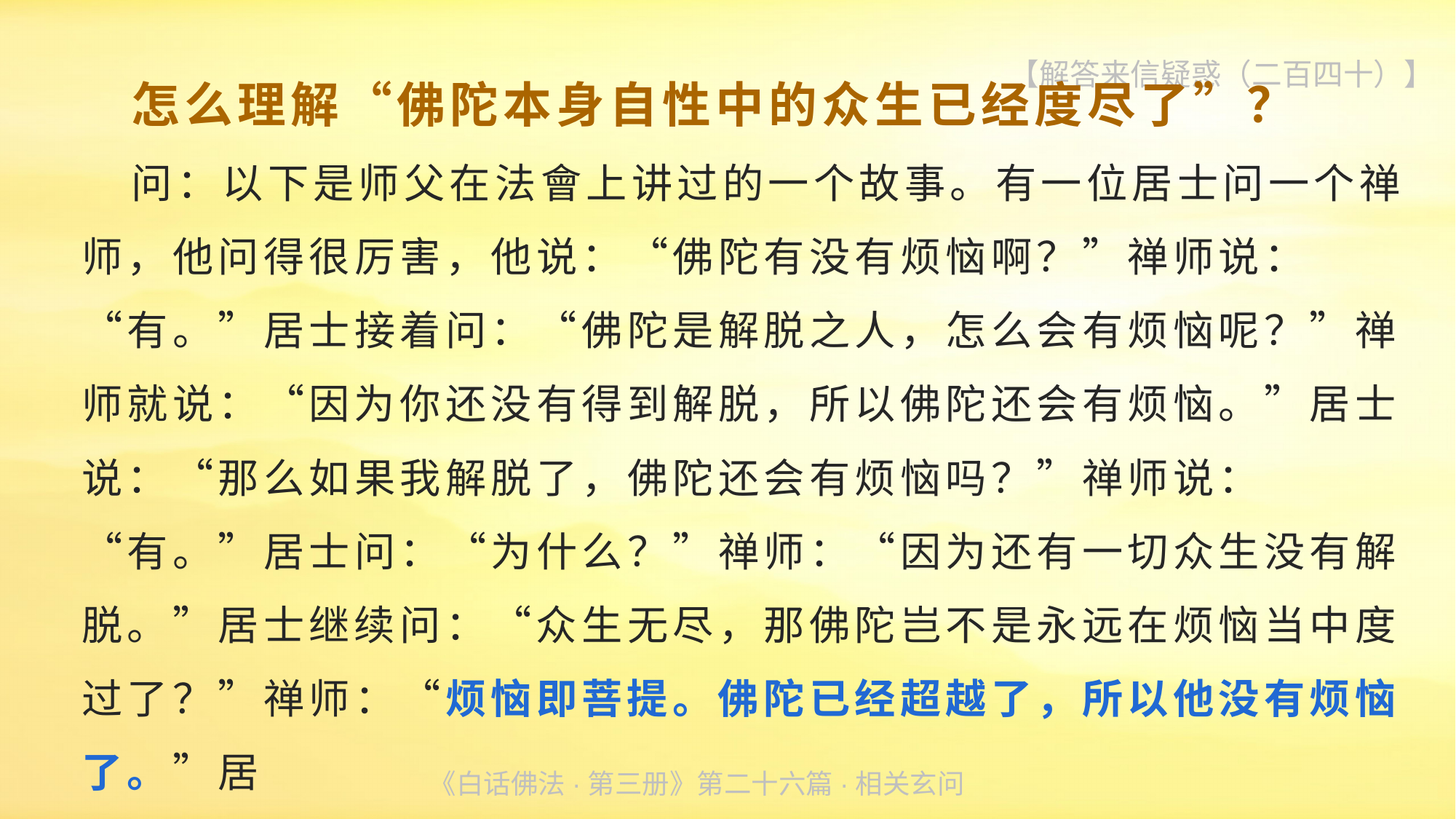

【解答来信疑惑（二百四十）】
   怎么理解“佛陀本身自性中的众生已经度尽了”？
   问：以下是师父在法會上讲过的一个故事。有一位居士问一个禅师，他问得很厉害，他说：“佛陀有没有烦恼啊？”禅师说：“有。”居士接着问：“佛陀是解脱之人，怎么会有烦恼呢？”禅师就说：“因为你还没有得到解脱，所以佛陀还会有烦恼。”居士说：“那么如果我解脱了，佛陀还会有烦恼吗？”禅师说：“有。”居士问：“为什么？”禅师：“因为还有一切众生没有解脱。”居士继续问：“众生无尽，那佛陀岂不是永远在烦恼当中度过了？”禅师：“烦恼即菩提。佛陀已经超越了，所以他没有烦恼了。”居
《白话佛法·第三册》第二十六篇·相关玄问